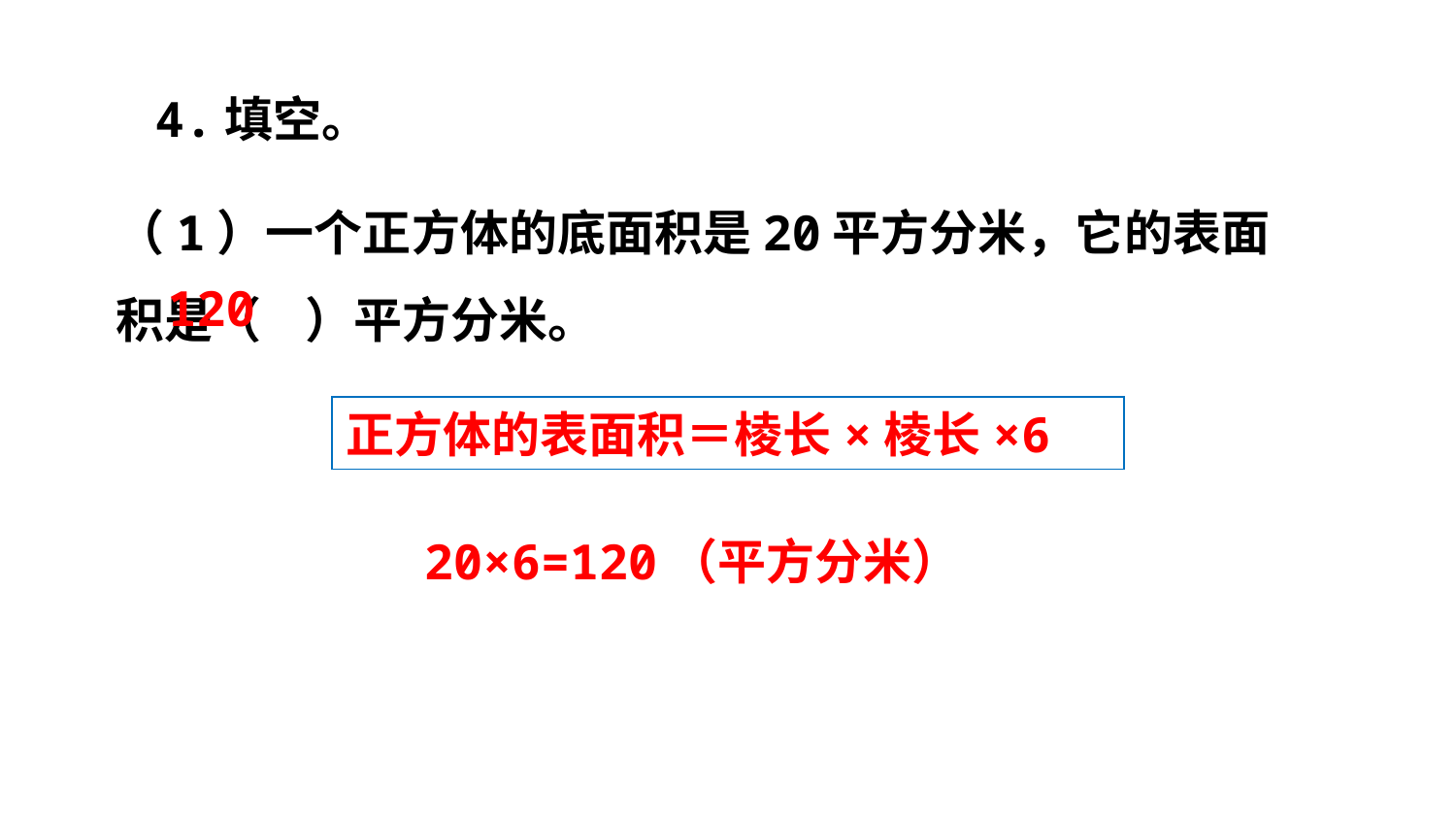

4.填空。
（1）一个正方体的底面积是20平方分米，它的表面积是（    ）平方分米。
120
正方体的表面积＝棱长×棱长×6
20×6=120（平方分米）